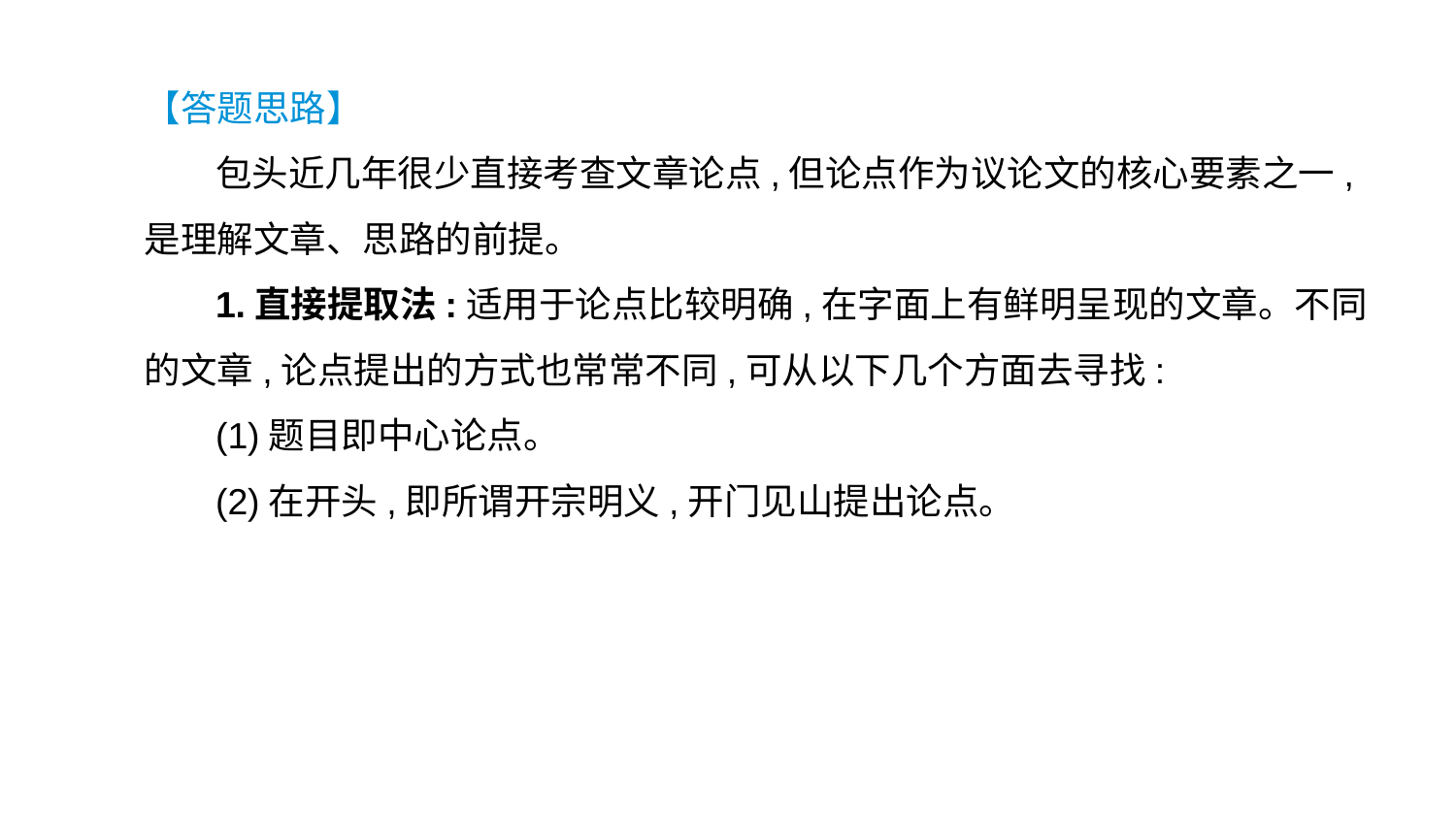

【答题思路】
包头近几年很少直接考查文章论点,但论点作为议论文的核心要素之一,是理解文章、思路的前提。
1.直接提取法:适用于论点比较明确,在字面上有鲜明呈现的文章。不同的文章,论点提出的方式也常常不同,可从以下几个方面去寻找:
(1)题目即中心论点。
(2)在开头,即所谓开宗明义,开门见山提出论点。